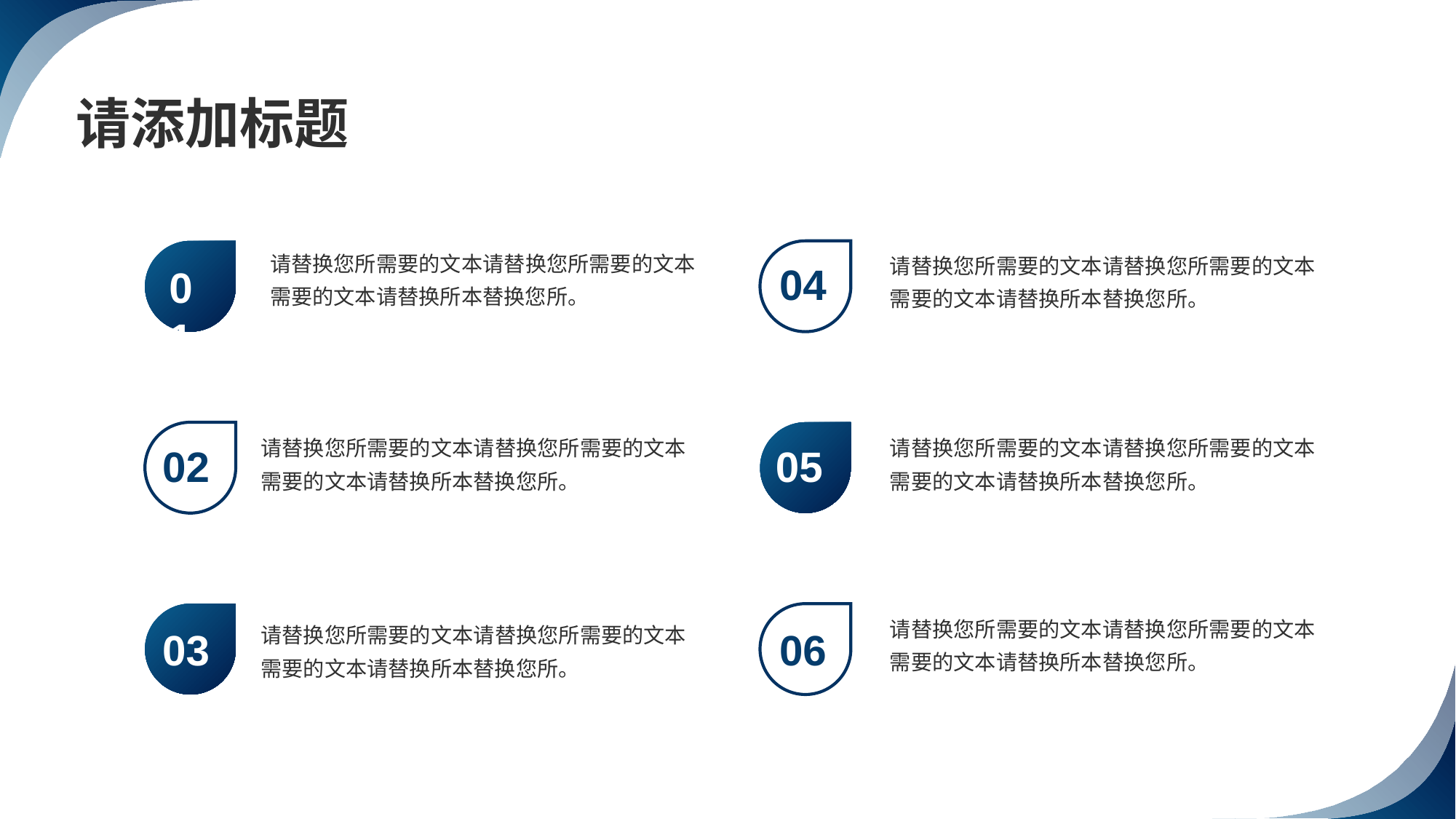

请添加标题
请替换您所需要的文本请替换您所需要的文本需要的文本请替换所本替换您所。
请替换您所需要的文本请替换您所需要的文本需要的文本请替换所本替换您所。

04
01

请替换您所需要的文本请替换您所需要的文本需要的文本请替换所本替换您所。

请替换您所需要的文本请替换您所需要的文本需要的文本请替换所本替换您所。
02
05
请替换您所需要的文本请替换您所需要的文本需要的文本请替换所本替换您所。

请替换您所需要的文本请替换您所需要的文本需要的文本请替换所本替换您所。
03
06